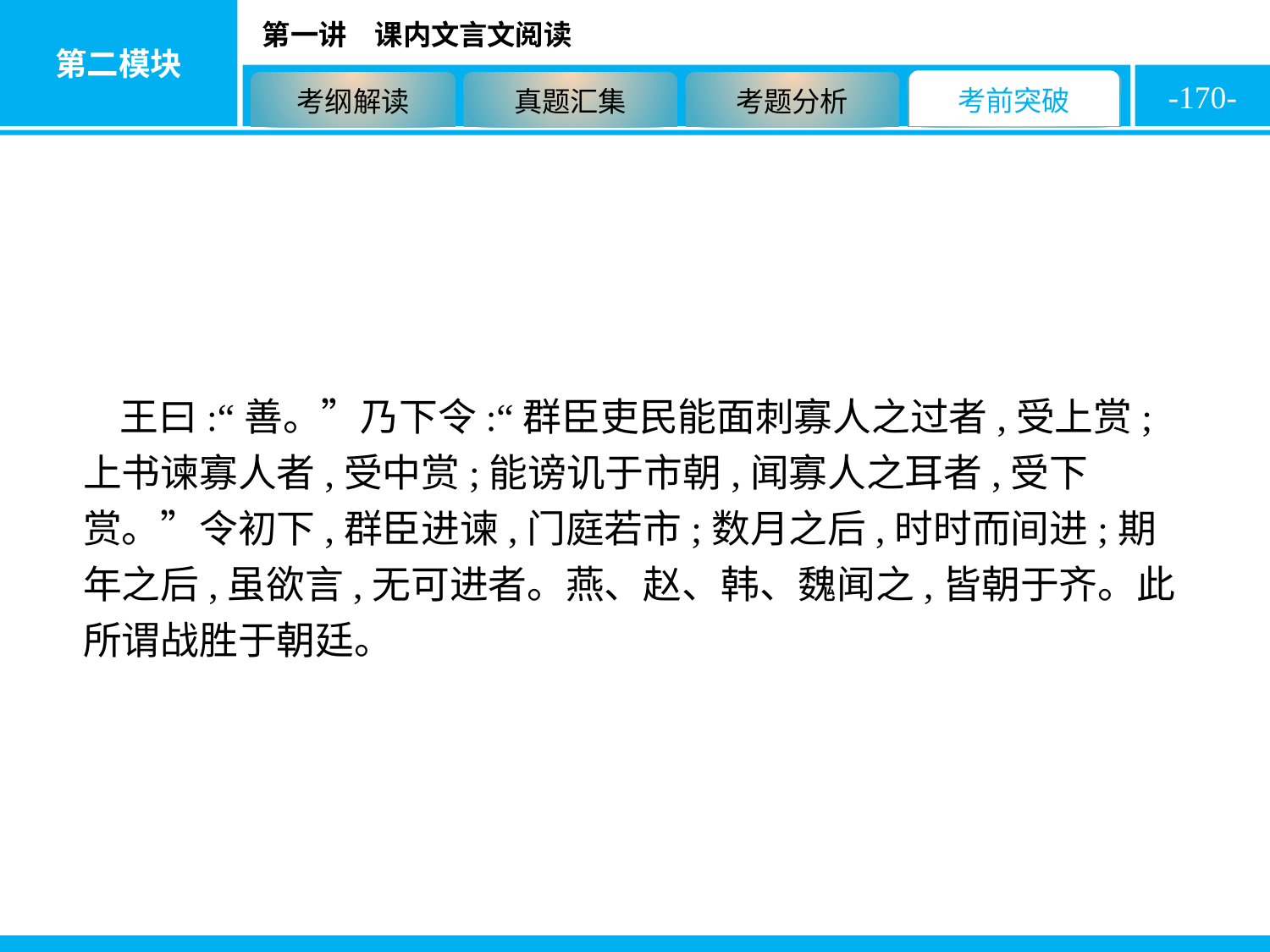

-170-
王曰:“善。”乃下令:“群臣吏民能面刺寡人之过者,受上赏;上书谏寡人者,受中赏;能谤讥于市朝,闻寡人之耳者,受下赏。”令初下,群臣进谏,门庭若市;数月之后,时时而间进;期年之后,虽欲言,无可进者。燕、赵、韩、魏闻之,皆朝于齐。此所谓战胜于朝廷。